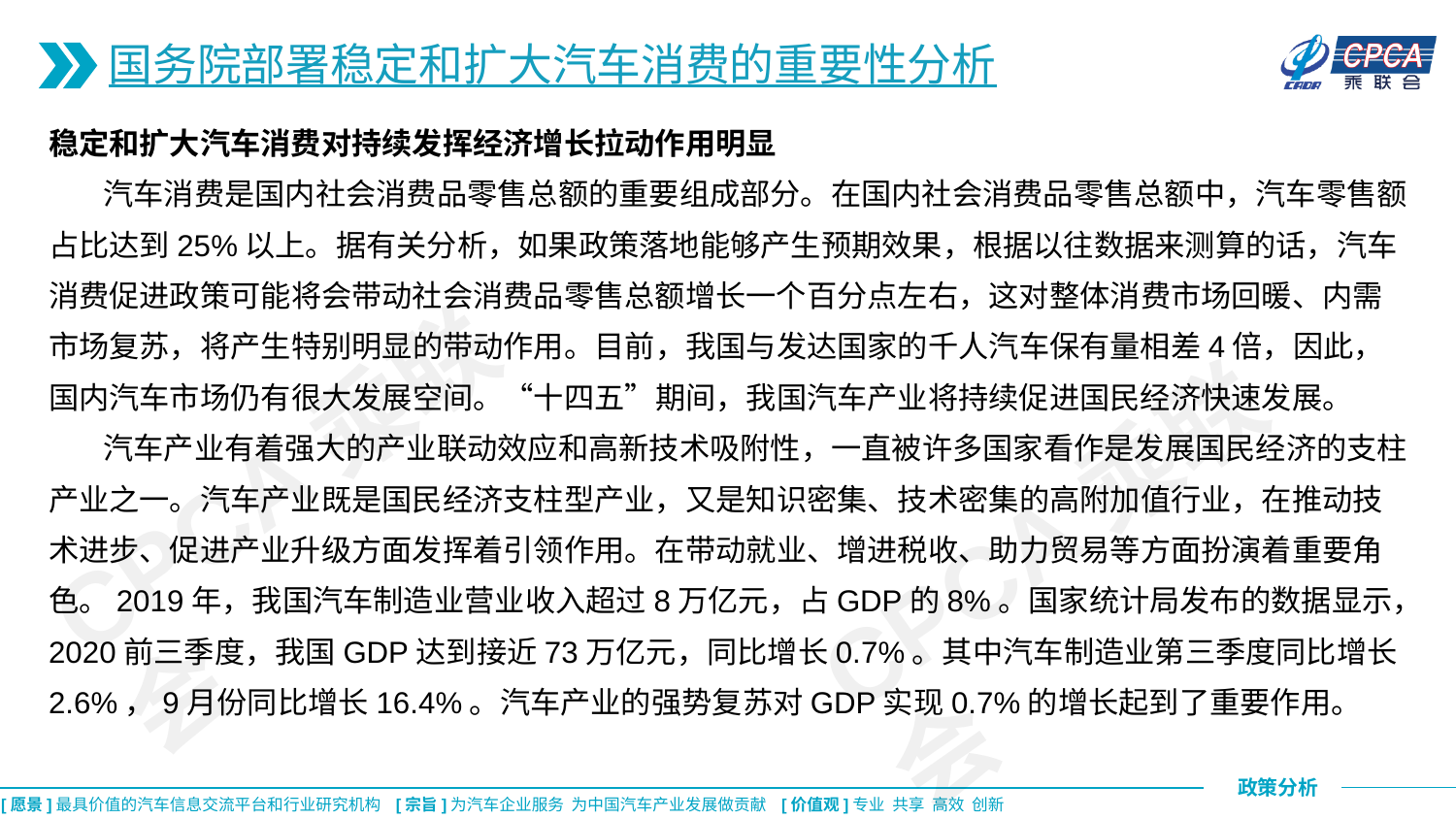

国务院部署稳定和扩大汽车消费的重要性分析
稳定和扩大汽车消费对持续发挥经济增长拉动作用明显
       汽车消费是国内社会消费品零售总额的重要组成部分。在国内社会消费品零售总额中，汽车零售额占比达到25%以上。据有关分析，如果政策落地能够产生预期效果，根据以往数据来测算的话，汽车消费促进政策可能将会带动社会消费品零售总额增长一个百分点左右，这对整体消费市场回暖、内需市场复苏，将产生特别明显的带动作用。目前，我国与发达国家的千人汽车保有量相差4倍，因此，国内汽车市场仍有很大发展空间。“十四五”期间，我国汽车产业将持续促进国民经济快速发展。
       汽车产业有着强大的产业联动效应和高新技术吸附性，一直被许多国家看作是发展国民经济的支柱产业之一。汽车产业既是国民经济支柱型产业，又是知识密集、技术密集的高附加值行业，在推动技术进步、促进产业升级方面发挥着引领作用。在带动就业、增进税收、助力贸易等方面扮演着重要角色。2019年，我国汽车制造业营业收入超过8万亿元，占GDP的8%。国家统计局发布的数据显示，2020前三季度，我国GDP达到接近73万亿元，同比增长0.7%。其中汽车制造业第三季度同比增长2.6%，9月份同比增长16.4%。汽车产业的强势复苏对GDP实现0.7%的增长起到了重要作用。
CPCA乘联会
CPCA乘联会